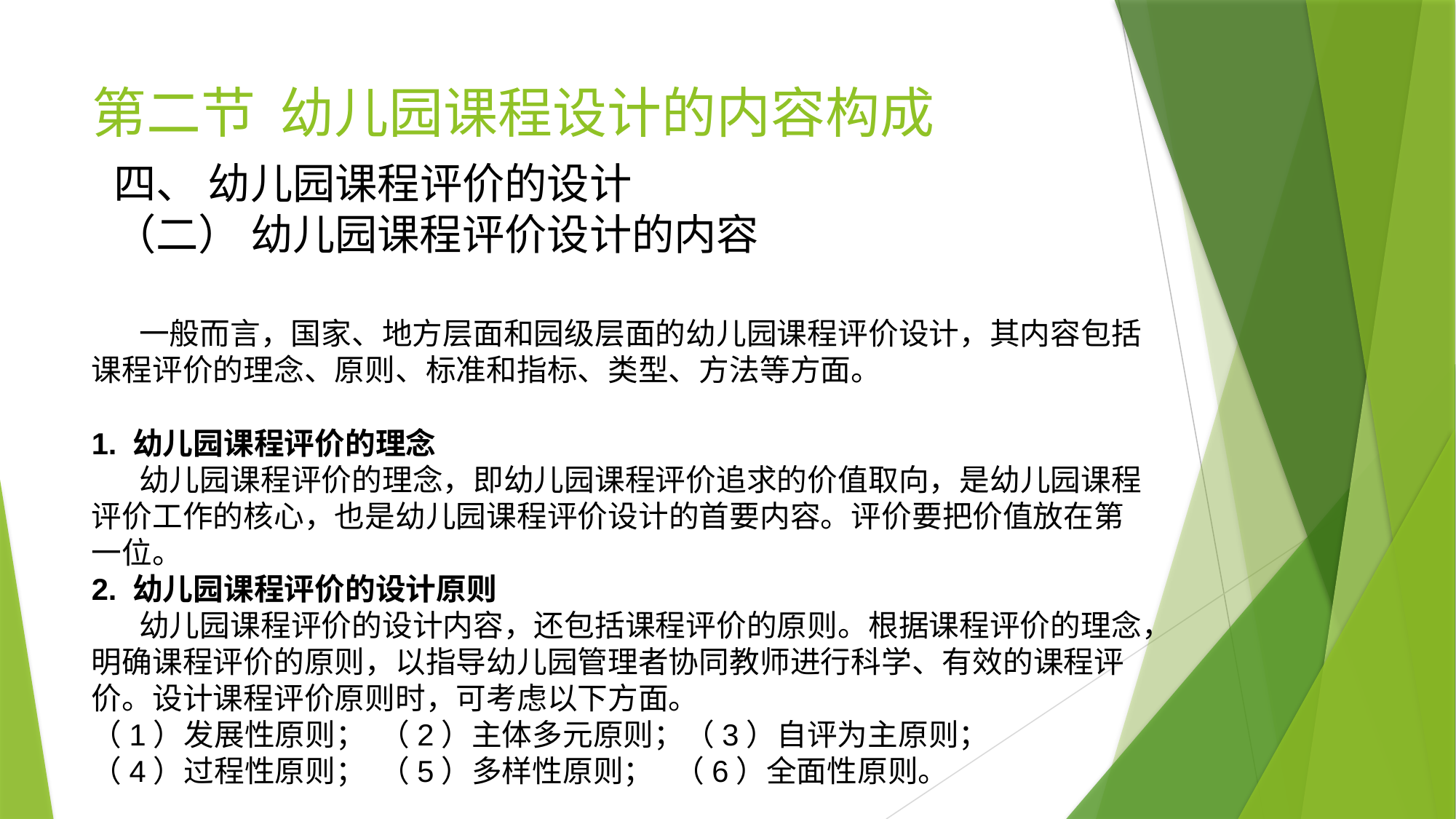

# 第二节  幼儿园课程设计的内容构成
四、 幼儿园课程评价的设计
（二） 幼儿园课程评价设计的内容
      一般而言，国家、地方层面和园级层面的幼儿园课程评价设计，其内容包括课程评价的理念、原则、标准和指标、类型、方法等方面。

1. 幼儿园课程评价的理念
      幼儿园课程评价的理念，即幼儿园课程评价追求的价值取向，是幼儿园课程评价工作的核心，也是幼儿园课程评价设计的首要内容。评价要把价值放在第一位。
2. 幼儿园课程评价的设计原则
      幼儿园课程评价的设计内容，还包括课程评价的原则。根据课程评价的理念，明确课程评价的原则，以指导幼儿园管理者协同教师进行科学、有效的课程评价。设计课程评价原则时，可考虑以下方面。
（1）发展性原则；  （2）主体多元原则；（3）自评为主原则；
（4）过程性原则；  （5）多样性原则；   （6）全面性原则。